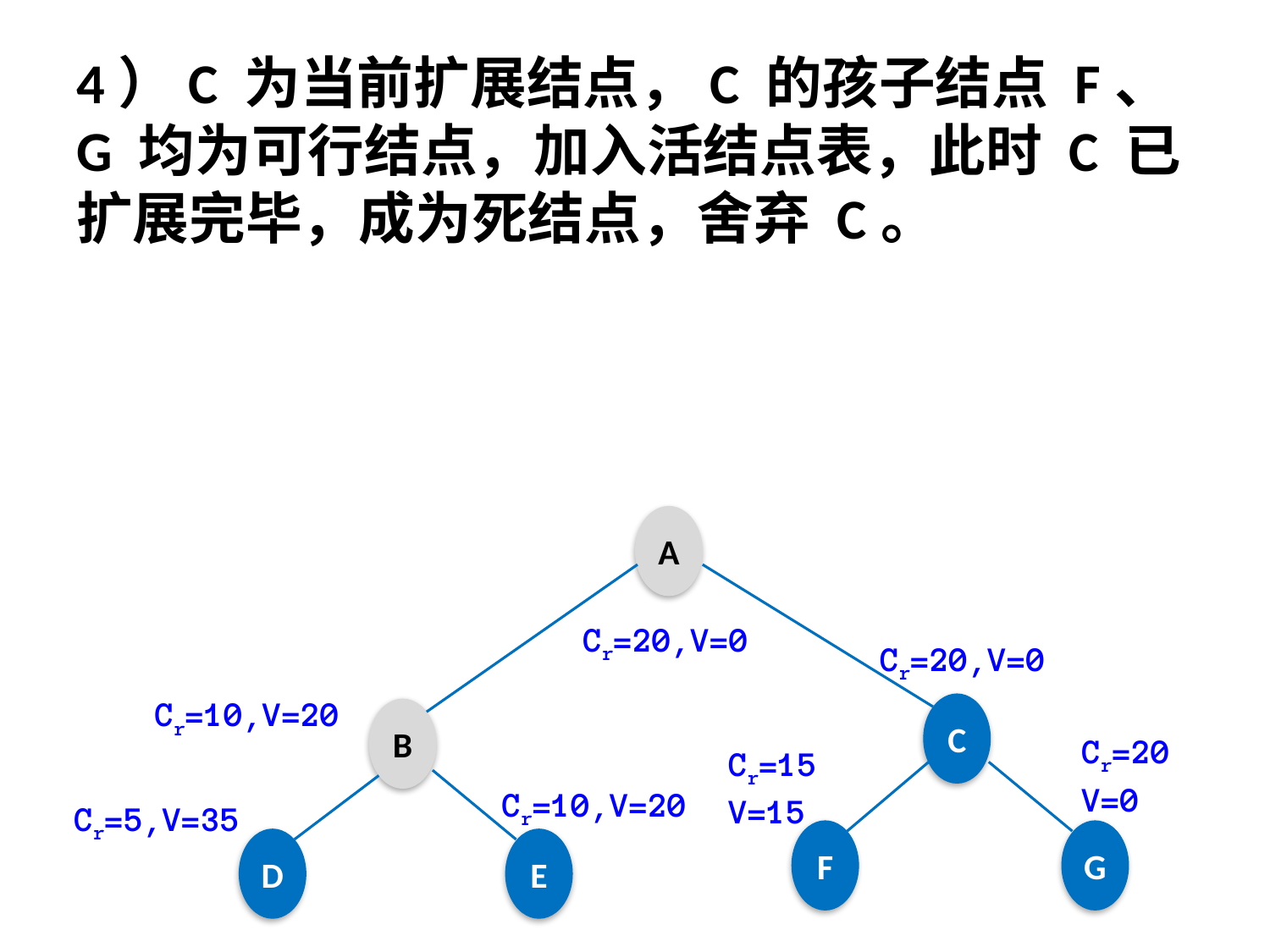

4）C 为当前扩展结点，C 的孩子结点 F、G 均为可行结点，加入活结点表，此时 C 已扩展完毕，成为死结点，舍弃 C。

A
Cr=20,V=0
Cr=20,V=0
Cr=10,V=20
C
B
Cr=20
V=0
Cr=15
V=15
Cr=10,V=20
Cr=5,V=35
F
G
D
E